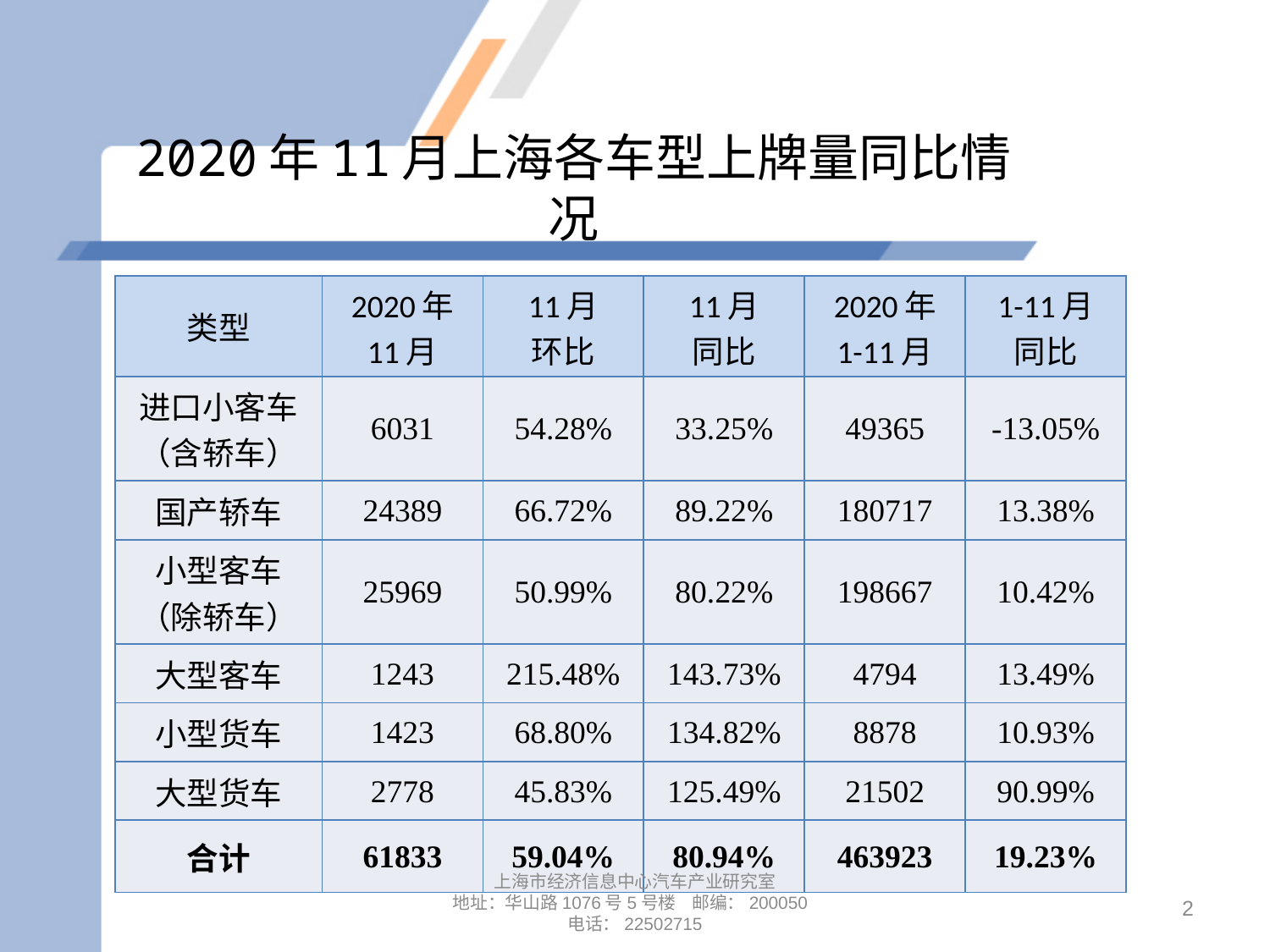

# 2020年11月上海各车型上牌量同比情况

| 类型 | 2020年 11月 | 11月 环比 | 11月 同比 | 2020年 1-11月 | 1-11月 同比 |
| --- | --- | --- | --- | --- | --- |
| 进口小客车 （含轿车） | 6031 | 54.28% | 33.25% | 49365 | -13.05% |
| 国产轿车 | 24389 | 66.72% | 89.22% | 180717 | 13.38% |
| 小型客车 （除轿车） | 25969 | 50.99% | 80.22% | 198667 | 10.42% |
| 大型客车 | 1243 | 215.48% | 143.73% | 4794 | 13.49% |
| 小型货车 | 1423 | 68.80% | 134.82% | 8878 | 10.93% |
| 大型货车 | 2778 | 45.83% | 125.49% | 21502 | 90.99% |
| 合计 | 61833 | 59.04% | 80.94% | 463923 | 19.23% |
上海市经济信息中心汽车产业研究室
地址：华山路1076号5号楼    邮编：200050
电话：22502715

2